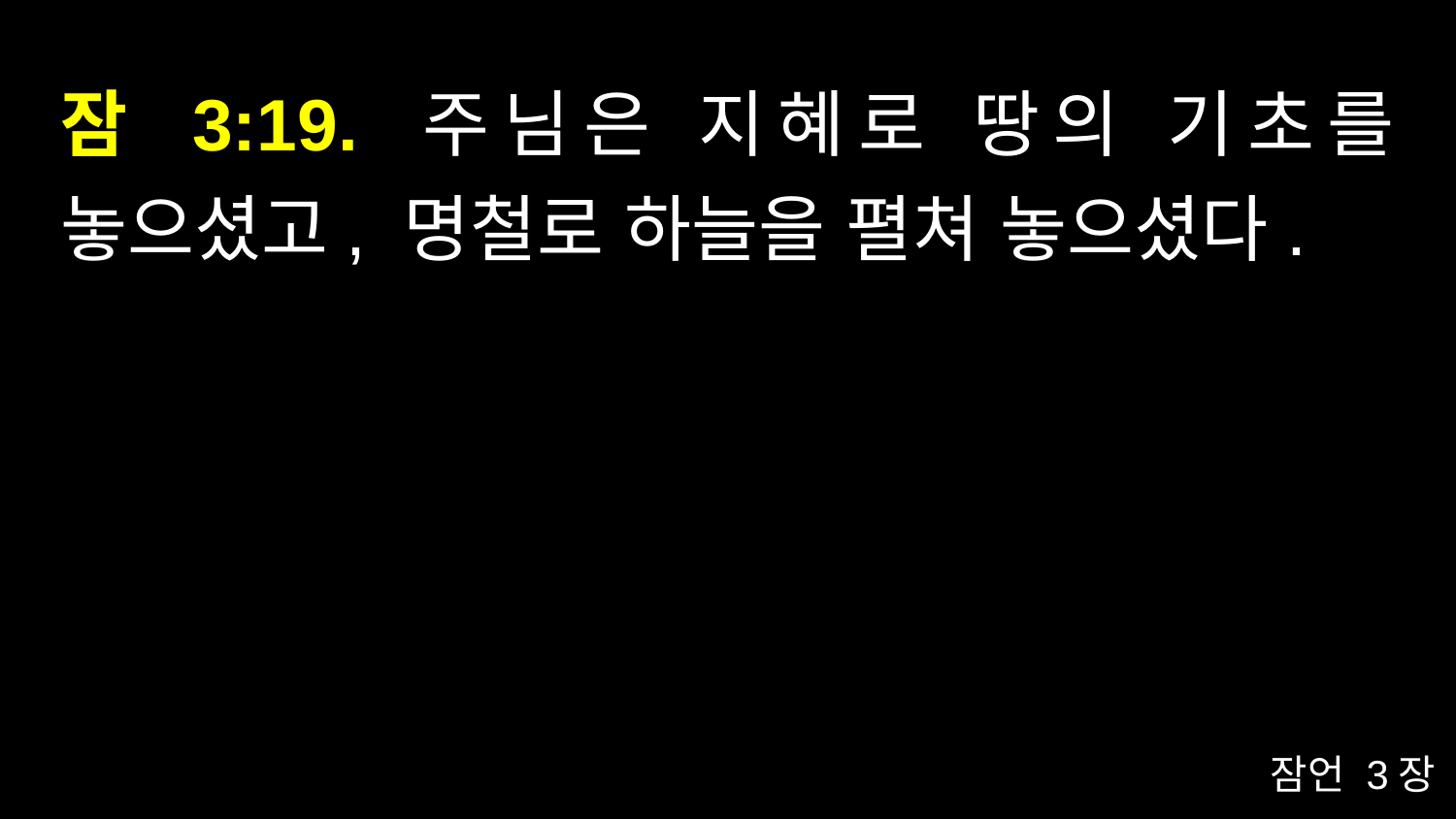

# 잠 3:19. 주님은 지혜로 땅의 기초를 놓으셨고, 명철로 하늘을 펼쳐 놓으셨다.
잠언 3장